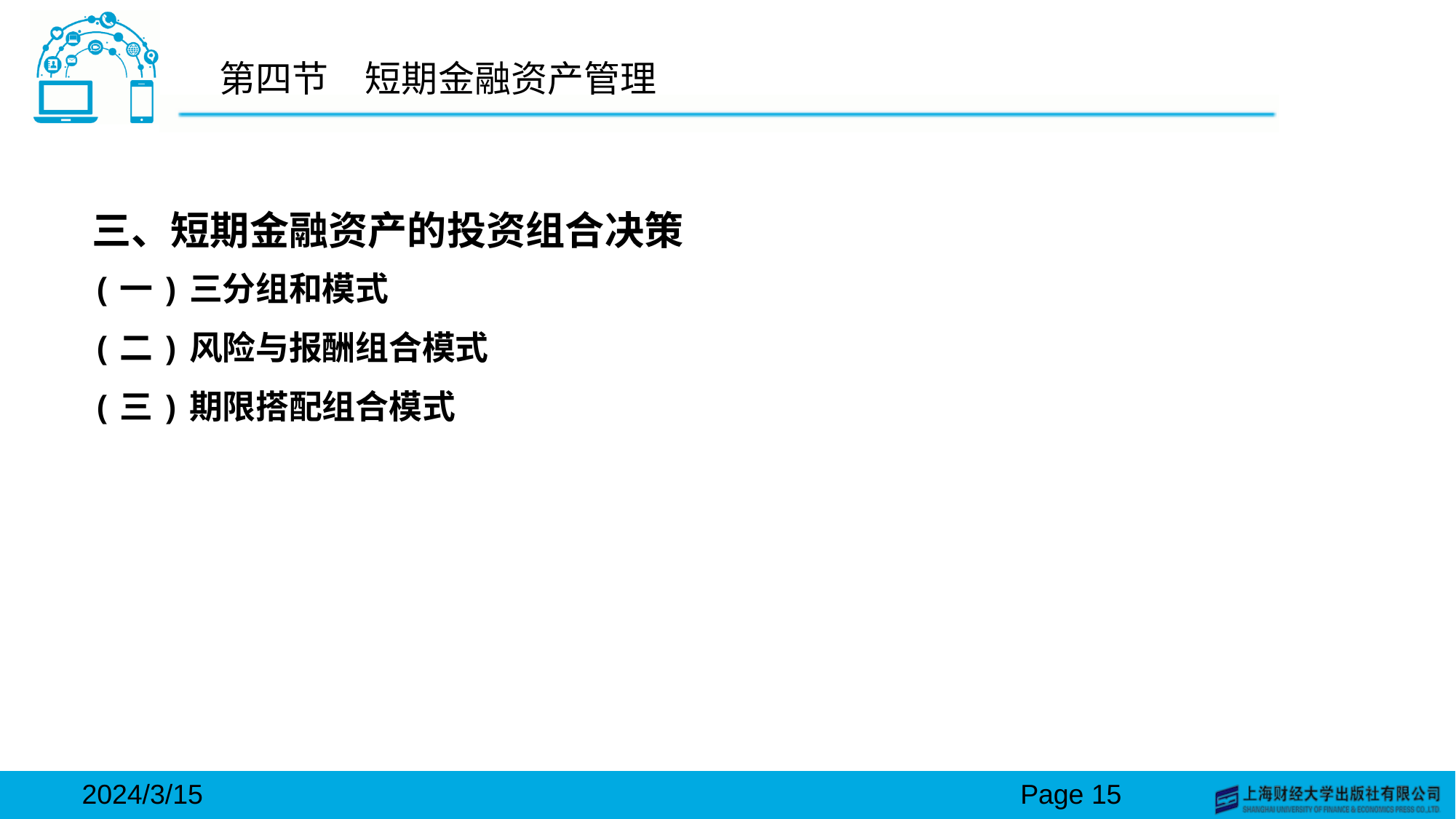

# 第四节　短期金融资产管理
三、短期金融资产的投资组合决策
(一)三分组和模式
(二)风险与报酬组合模式
(三)期限搭配组合模式

2024/3/15
Page 15